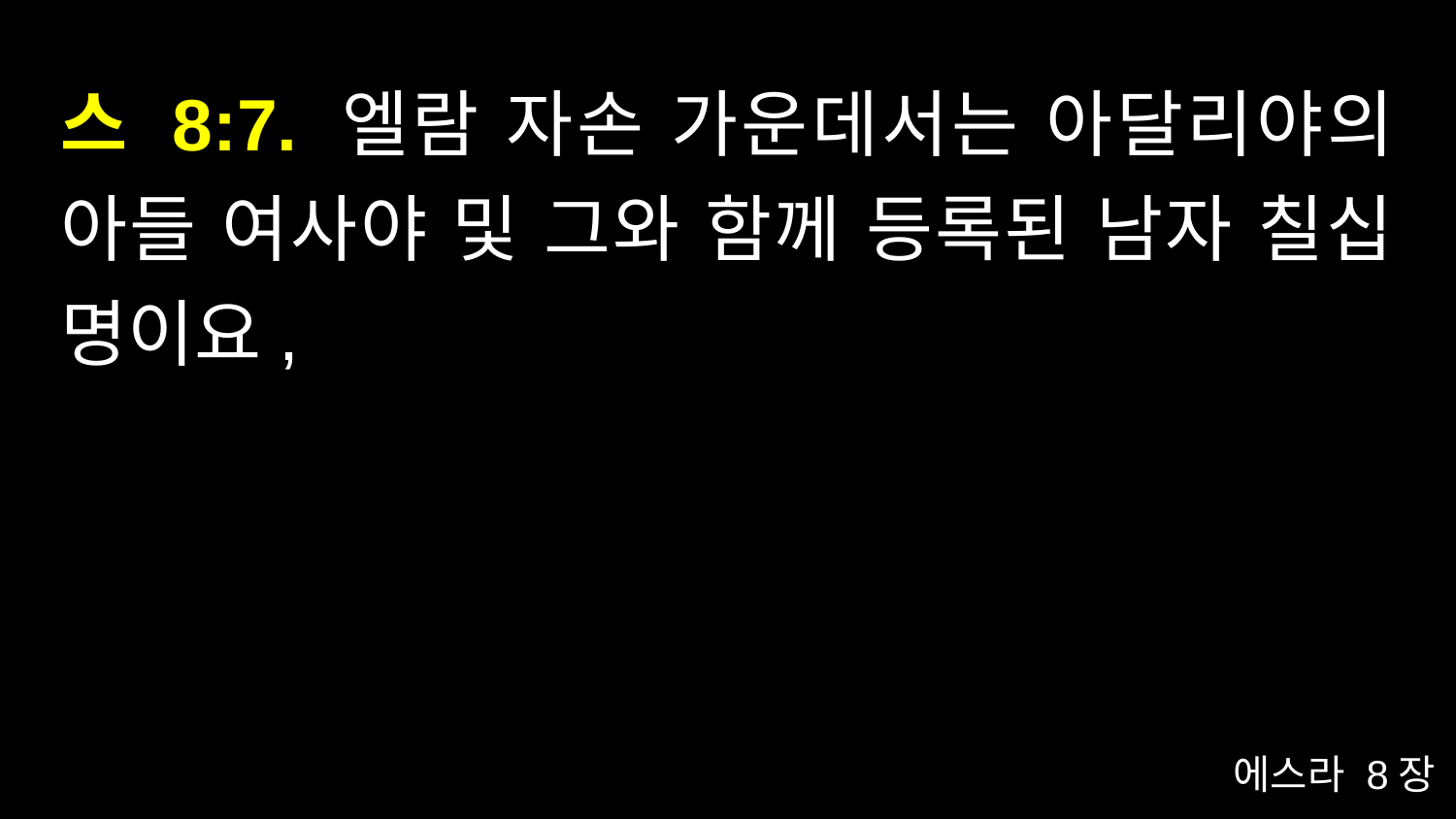

# 스 8:7. 엘람 자손 가운데서는 아달리야의 아들 여사야 및 그와 함께 등록된 남자 칠십 명이요,
에스라 8장